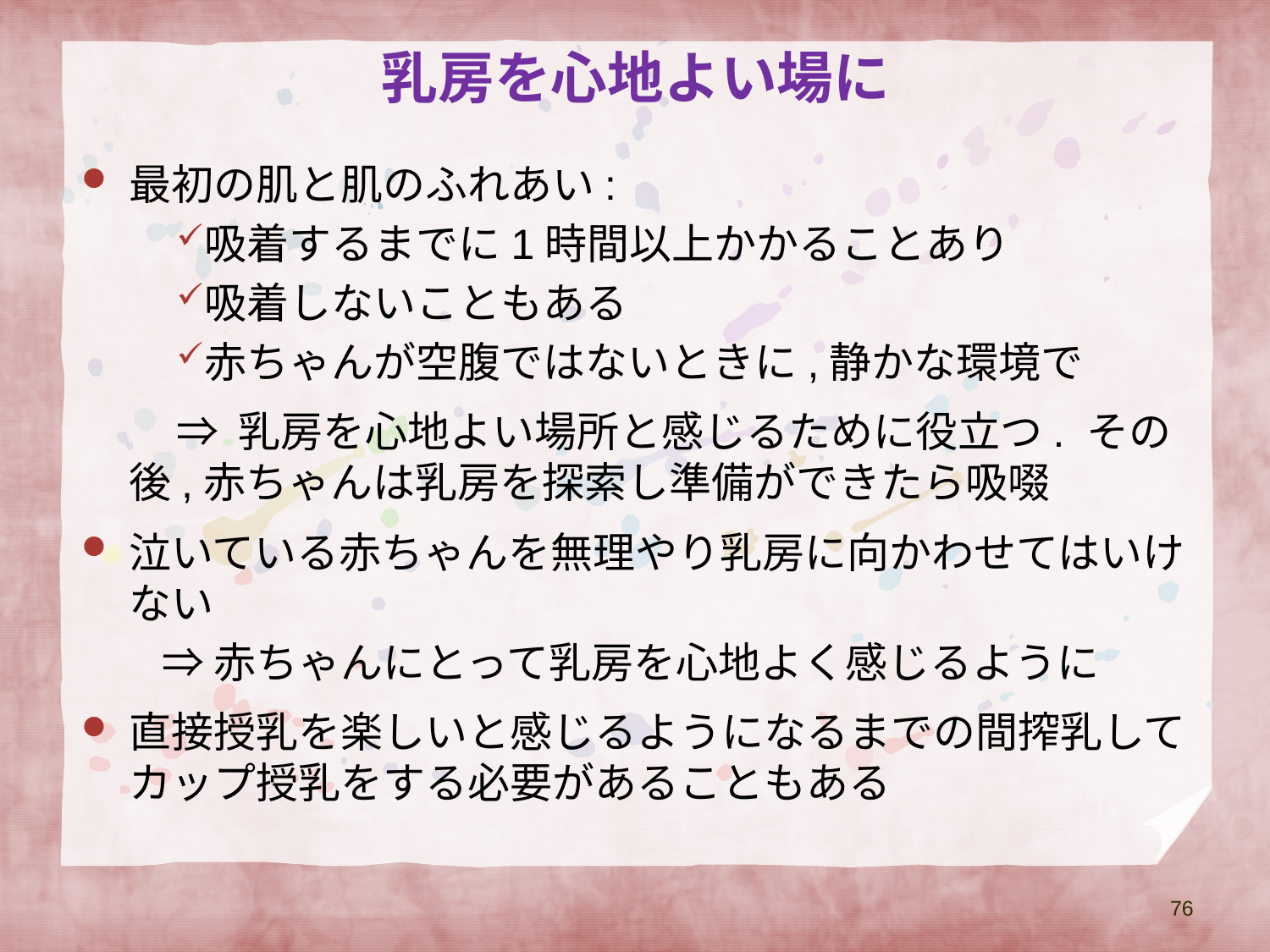

# 乳房を心地よい場に
最初の肌と肌のふれあい:
吸着するまでに1時間以上かかることあり
吸着しないこともある
赤ちゃんが空腹ではないときに,静かな環境で
⇒ 乳房を心地よい場所と感じるために役立つ. その後,赤ちゃんは乳房を探索し準備ができたら吸啜
泣いている赤ちゃんを無理やり乳房に向かわせてはいけない
　    ⇒ 赤ちゃんにとって乳房を心地よく感じるように
直接授乳を楽しいと感じるようになるまでの間搾乳してカップ授乳をする必要があることもある

76